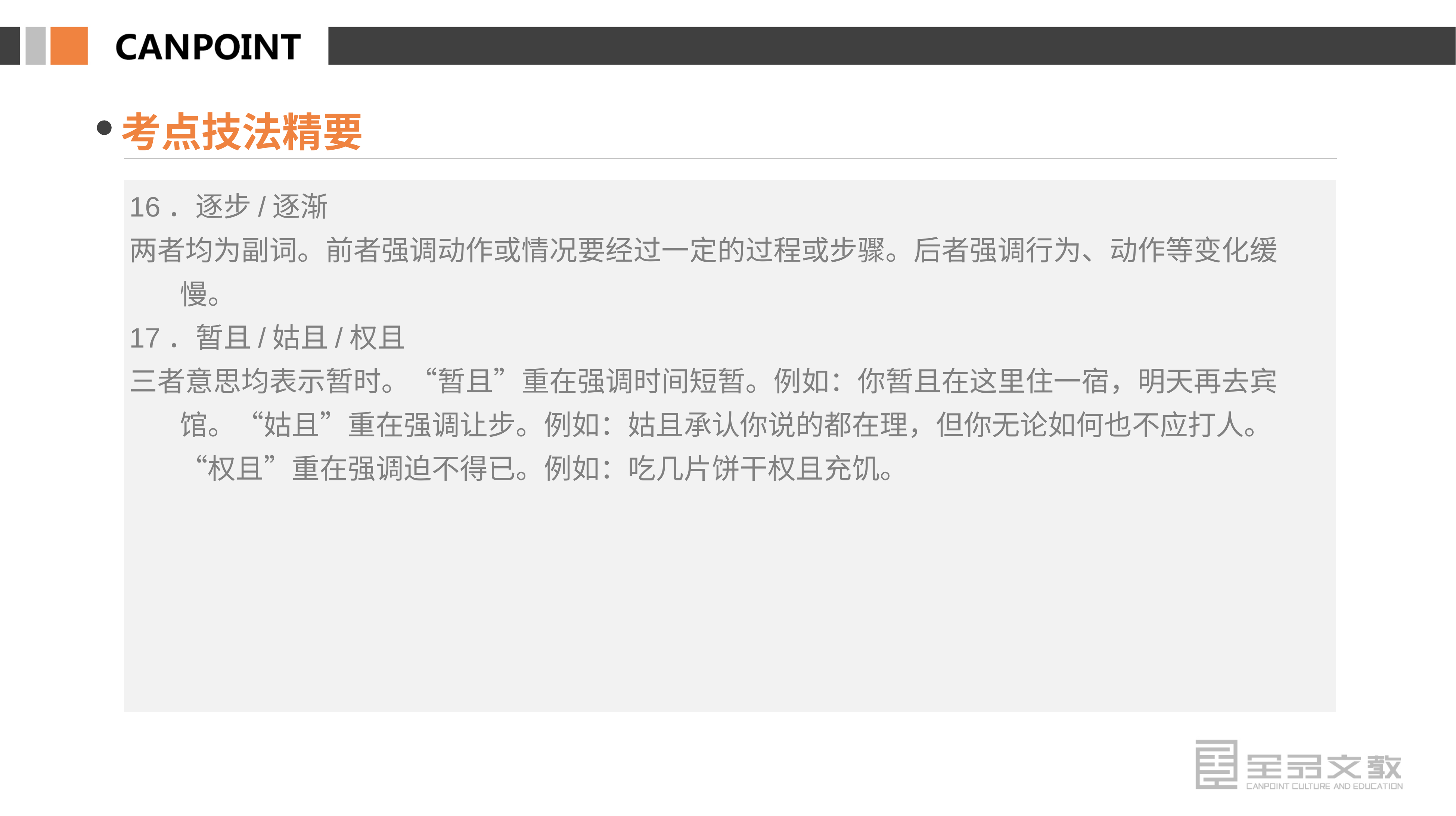

考点技法精要

16．逐步/逐渐
两者均为副词。前者强调动作或情况要经过一定的过程或步骤。后者强调行为、动作等变化缓慢。
17．暂且/姑且/权且
三者意思均表示暂时。“暂且”重在强调时间短暂。例如：你暂且在这里住一宿，明天再去宾馆。“姑且”重在强调让步。例如：姑且承认你说的都在理，但你无论如何也不应打人。“权且”重在强调迫不得已。例如：吃几片饼干权且充饥。